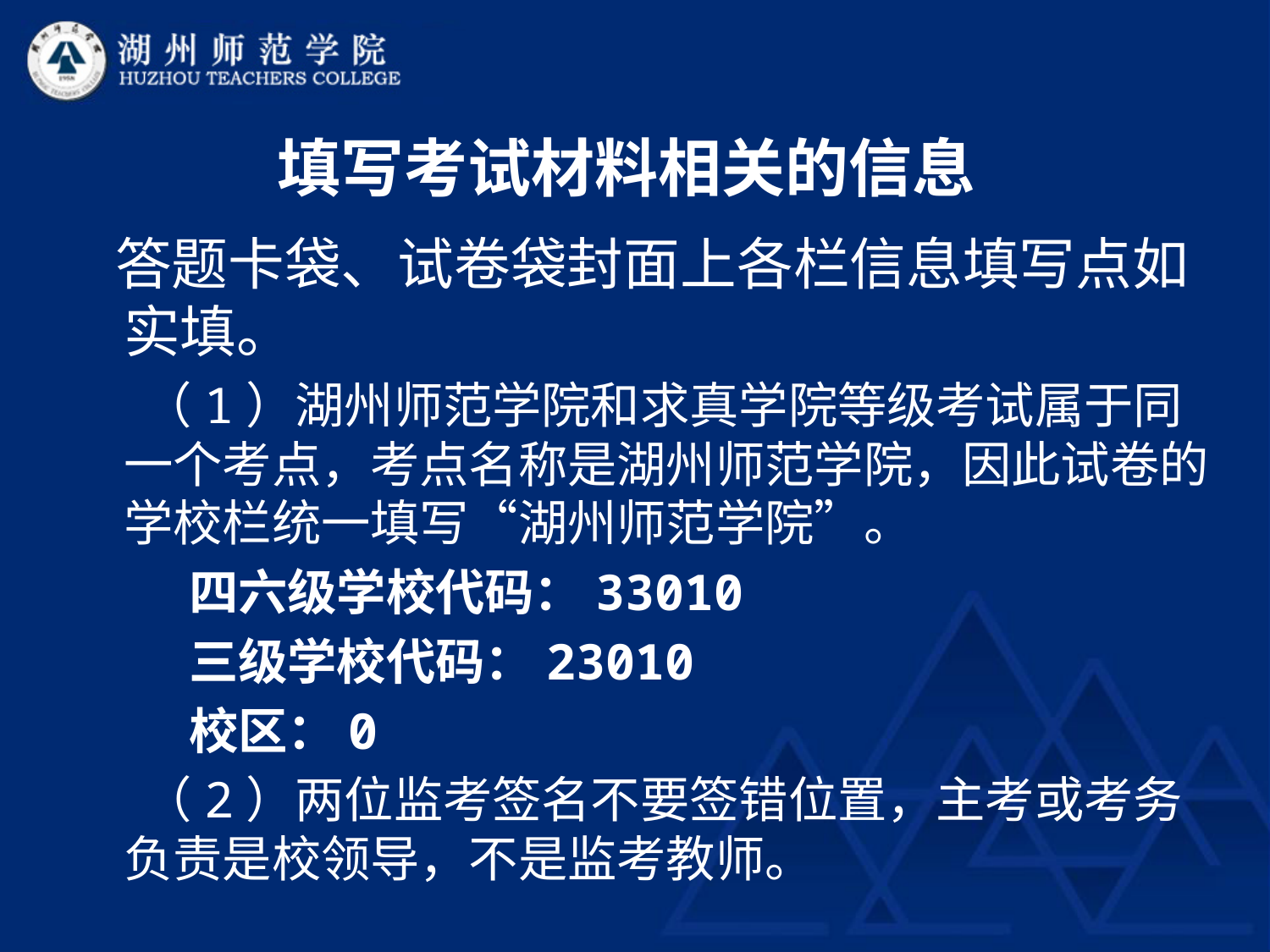

填写考试材料相关的信息
  答题卡袋、试卷袋封面上各栏信息填写点如实填。
     （1）湖州师范学院和求真学院等级考试属于同一个考点，考点名称是湖州师范学院，因此试卷的学校栏统一填写“湖州师范学院”。
         四六级学校代码：33010
         三级学校代码：23010
         校区：0
     （2）两位监考签名不要签错位置，主考或考务负责是校领导，不是监考教师。